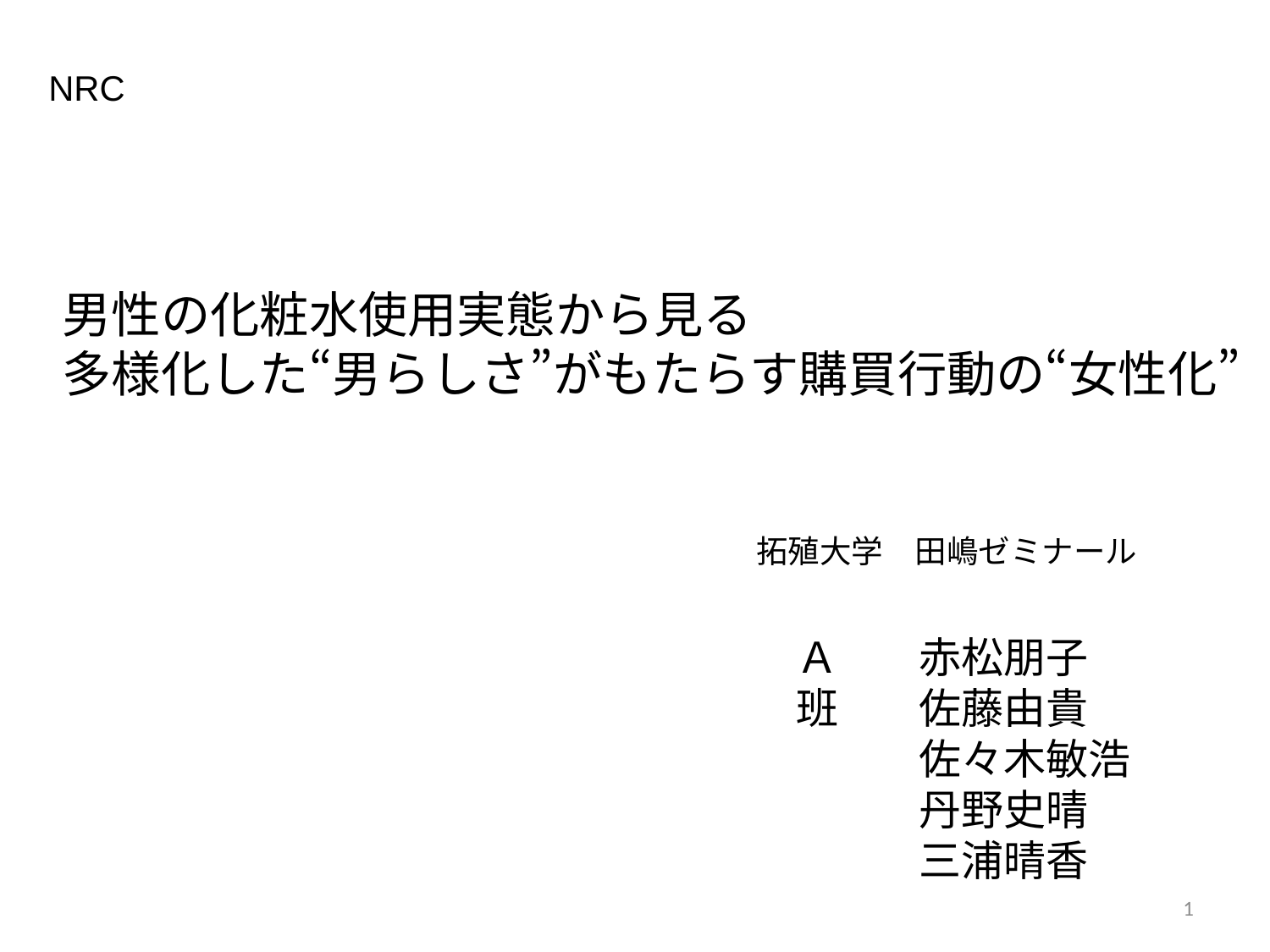

NRC
男性の化粧水使用実態から見る
多様化した“男らしさ”がもたらす購買行動の“女性化”
拓殖大学　田嶋ゼミナール
Ａ班
赤松朋子
佐藤由貴
佐々木敏浩
丹野史晴
三浦晴香

1